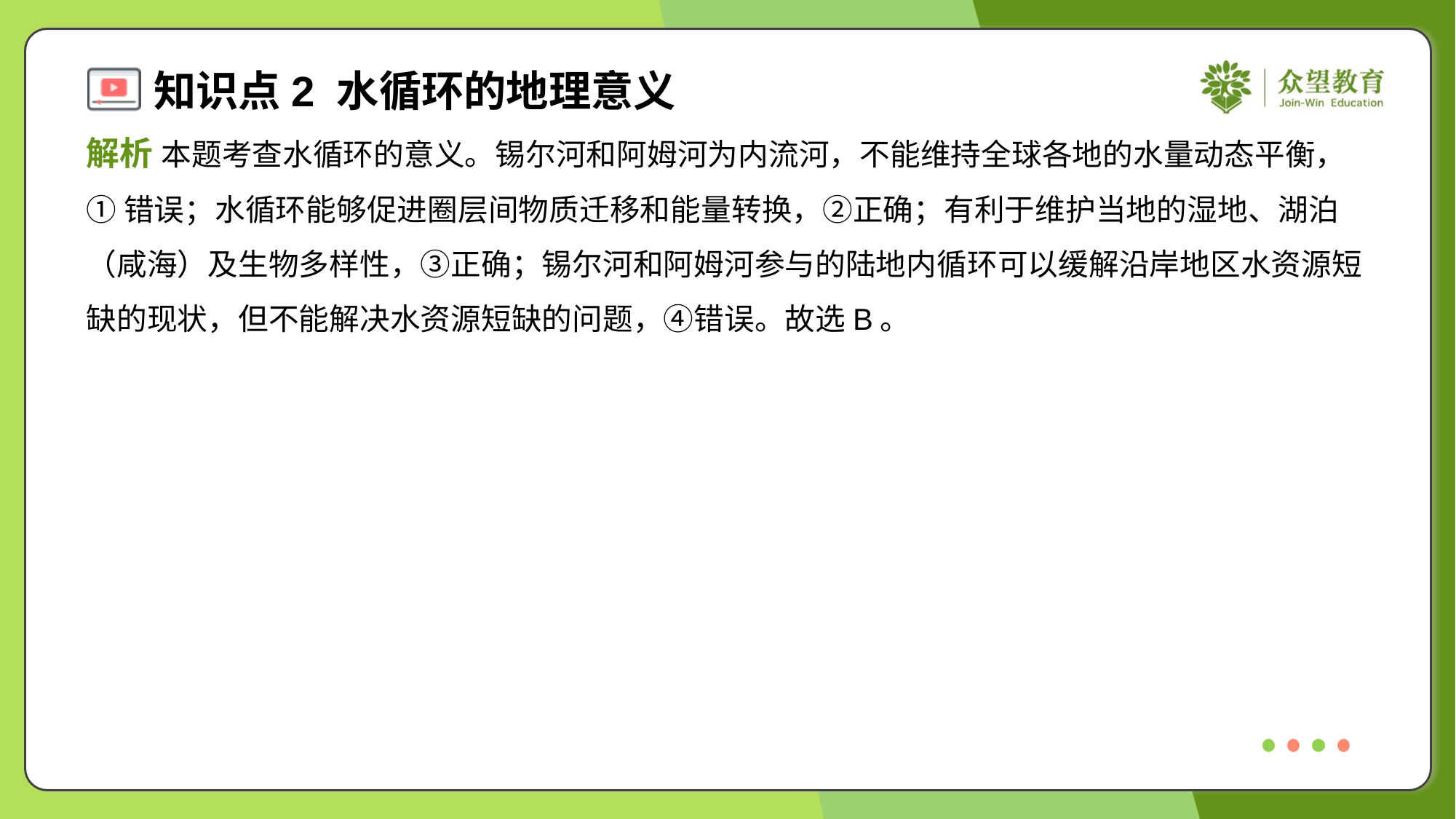

解析 本题考查水循环的意义。锡尔河和阿姆河为内流河，不能维持全球各地的水量动态平衡，
①错误；水循环能够促进圈层间物质迁移和能量转换，②正确；有利于维护当地的湿地、湖泊
（咸海）及生物多样性，③正确；锡尔河和阿姆河参与的陆地内循环可以缓解沿岸地区水资源短
缺的现状，但不能解决水资源短缺的问题，④错误。故选B。